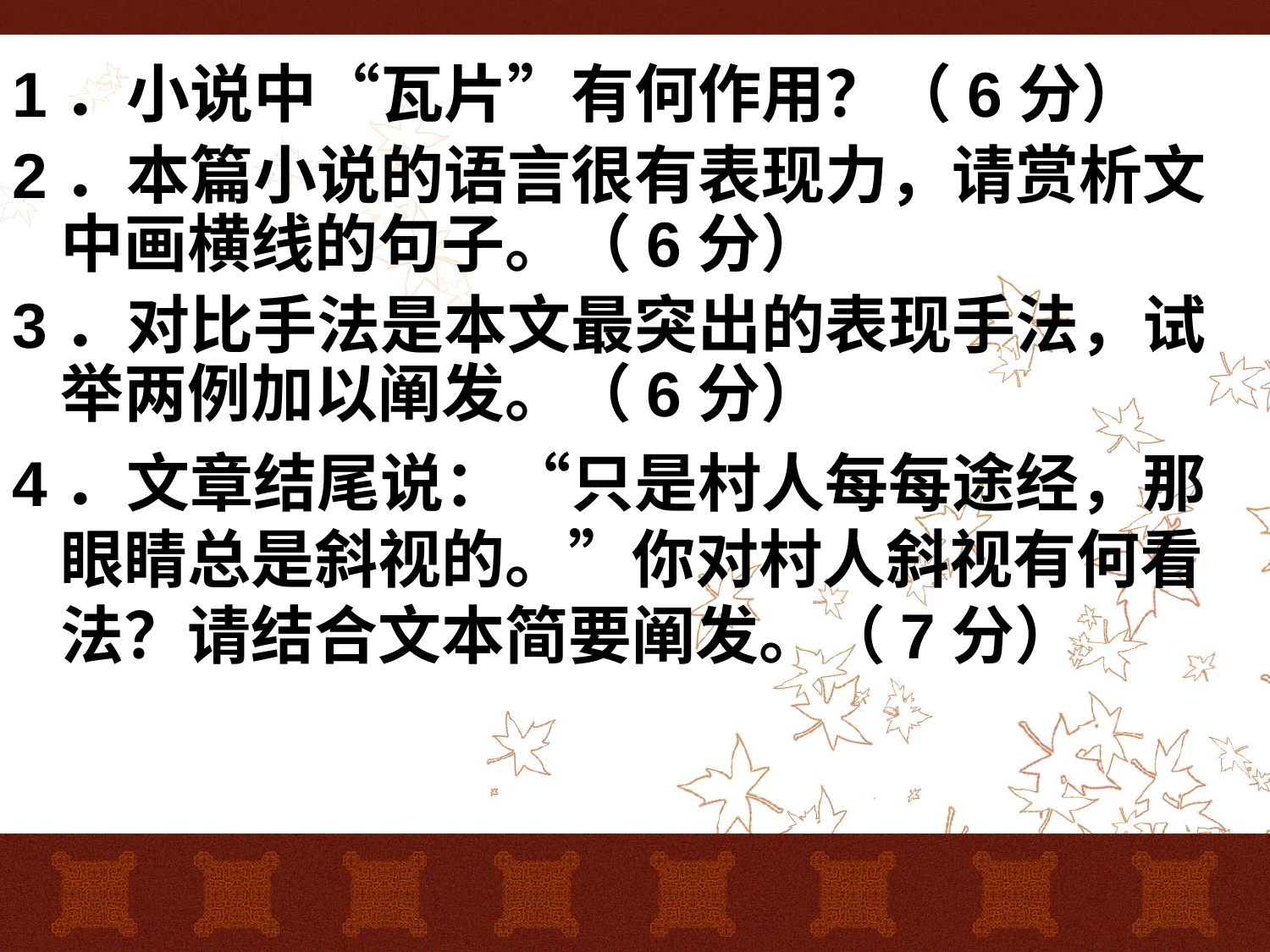

1．小说中“瓦片”有何作用？（6分）
2．本篇小说的语言很有表现力，请赏析文中画横线的句子。（6分）
3．对比手法是本文最突出的表现手法，试举两例加以阐发。（6分）
4．文章结尾说：“只是村人每每途经，那眼睛总是斜视的。”你对村人斜视有何看法？请结合文本简要阐发。（7分）